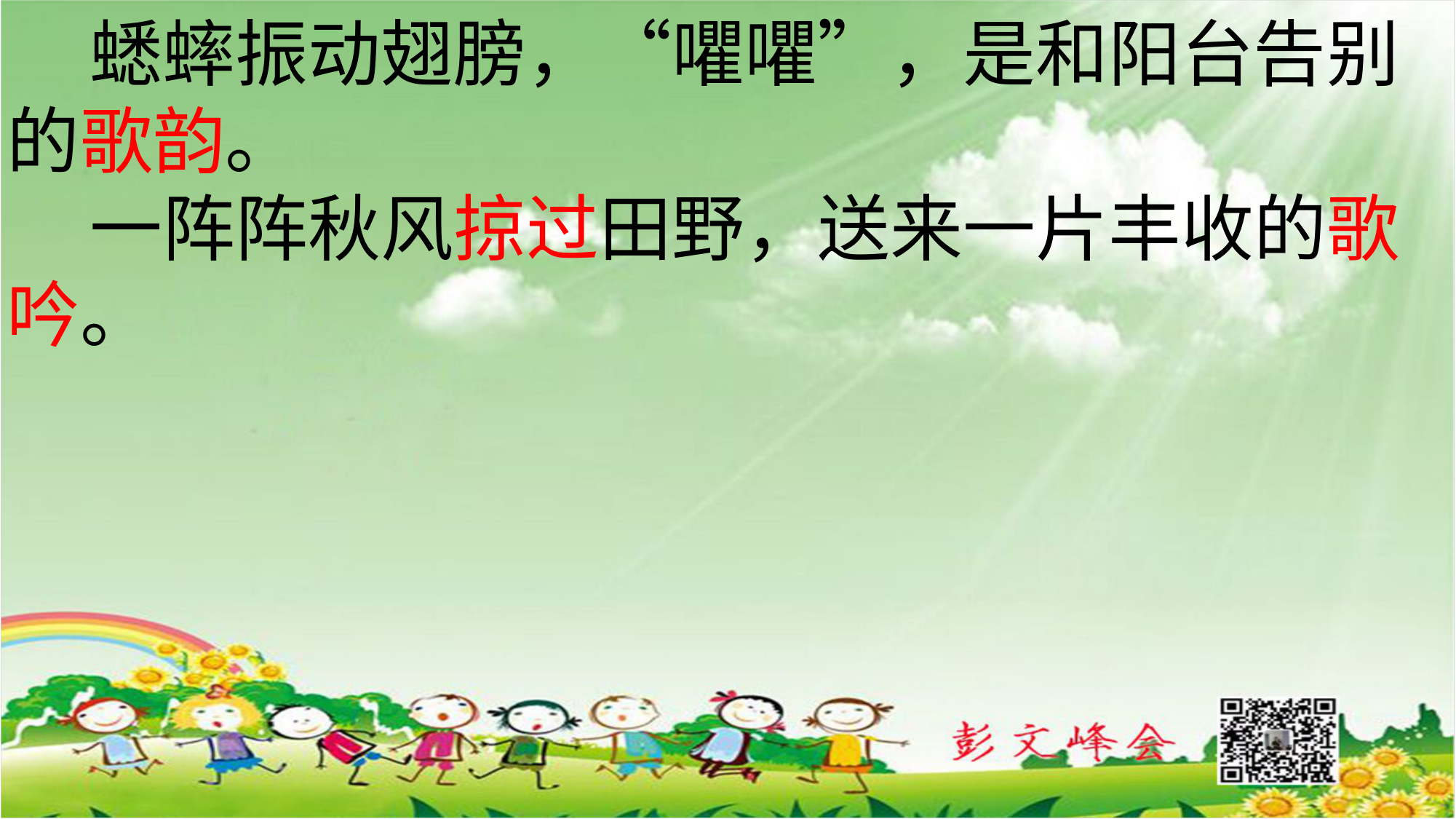

蟋蟀振动翅膀，“㘗㘗”，是和阳台告别的歌韵。
    一阵阵秋风掠过田野，送来一片丰收的歌吟。